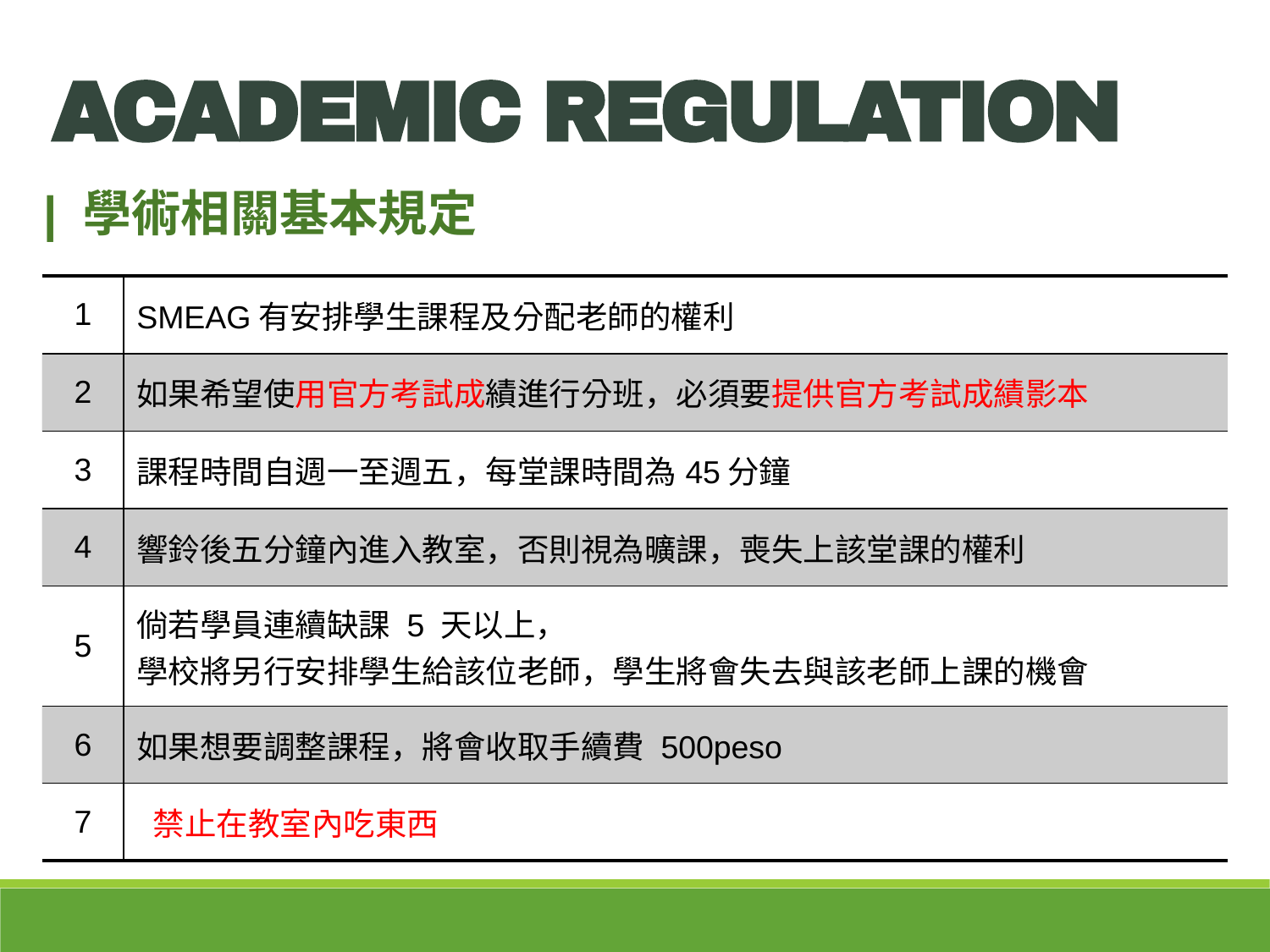

Academic REGULATION
| 學術相關基本規定
| 1 | SMEAG有安排學生課程及分配老師的權利 |
| --- | --- |
| 2 | 如果希望使用官方考試成績進行分班，必須要提供官方考試成績影本 |
| 3 | 課程時間自週一至週五，每堂課時間為45分鐘 |
| 4 | 響鈴後五分鐘內進入教室，否則視為曠課，喪失上該堂課的權利 |
| 5 | 倘若學員連續缺課 5 天以上， 學校將另行安排學生給該位老師，學生將會失去與該老師上課的機會 |
| 6 | 如果想要調整課程，將會收取手續費 500peso |
| 7 | 禁止在教室內吃東西 |